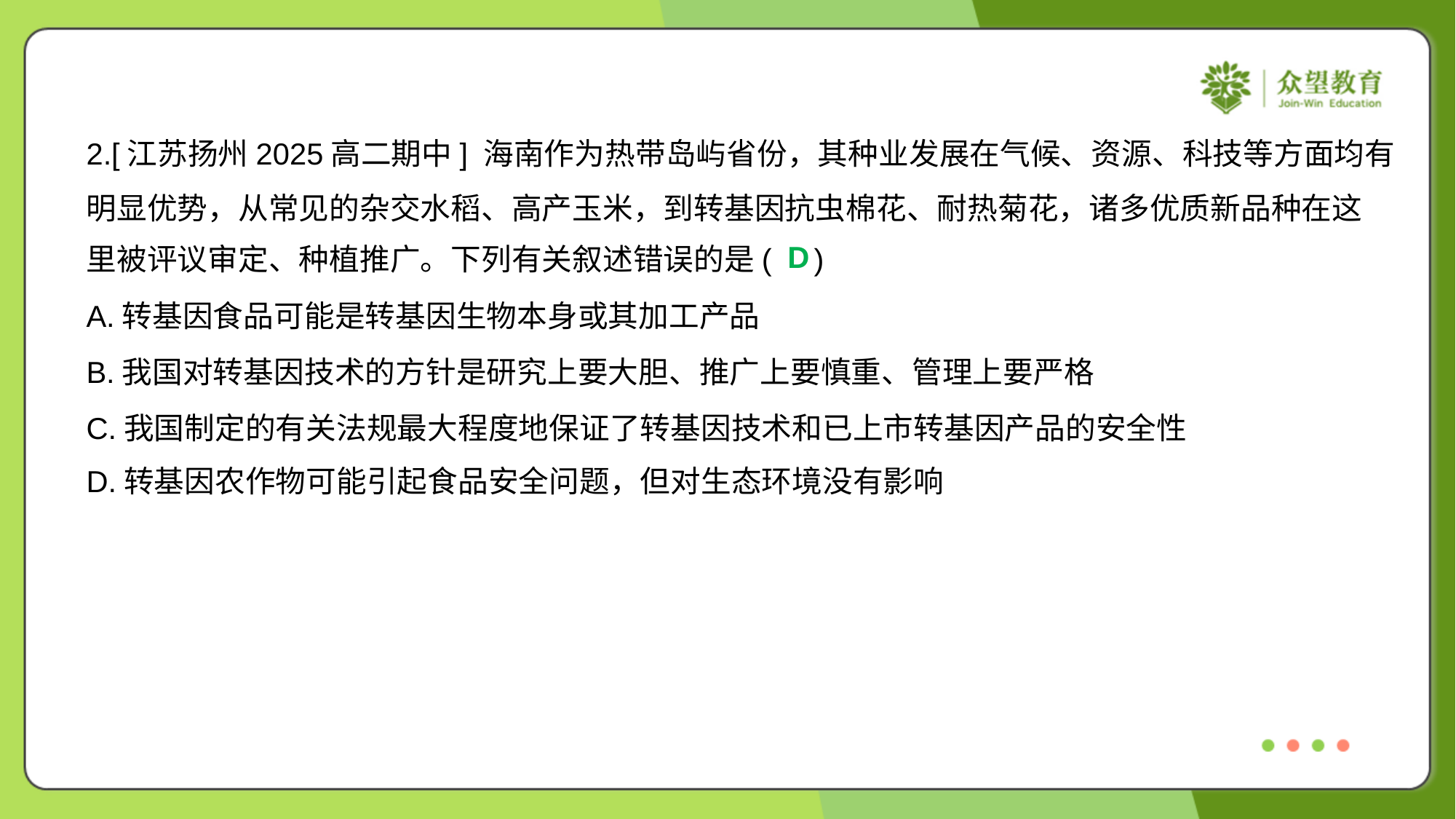

2.[江苏扬州2025高二期中] 海南作为热带岛屿省份，其种业发展在气候、资源、科技等方面均有
明显优势，从常见的杂交水稻、高产玉米，到转基因抗虫棉花、耐热菊花，诸多优质新品种在这
里被评议审定、种植推广。下列有关叙述错误的是(     )
D
A.转基因食品可能是转基因生物本身或其加工产品
B.我国对转基因技术的方针是研究上要大胆、推广上要慎重、管理上要严格
C.我国制定的有关法规最大程度地保证了转基因技术和已上市转基因产品的安全性
D.转基因农作物可能引起食品安全问题，但对生态环境没有影响